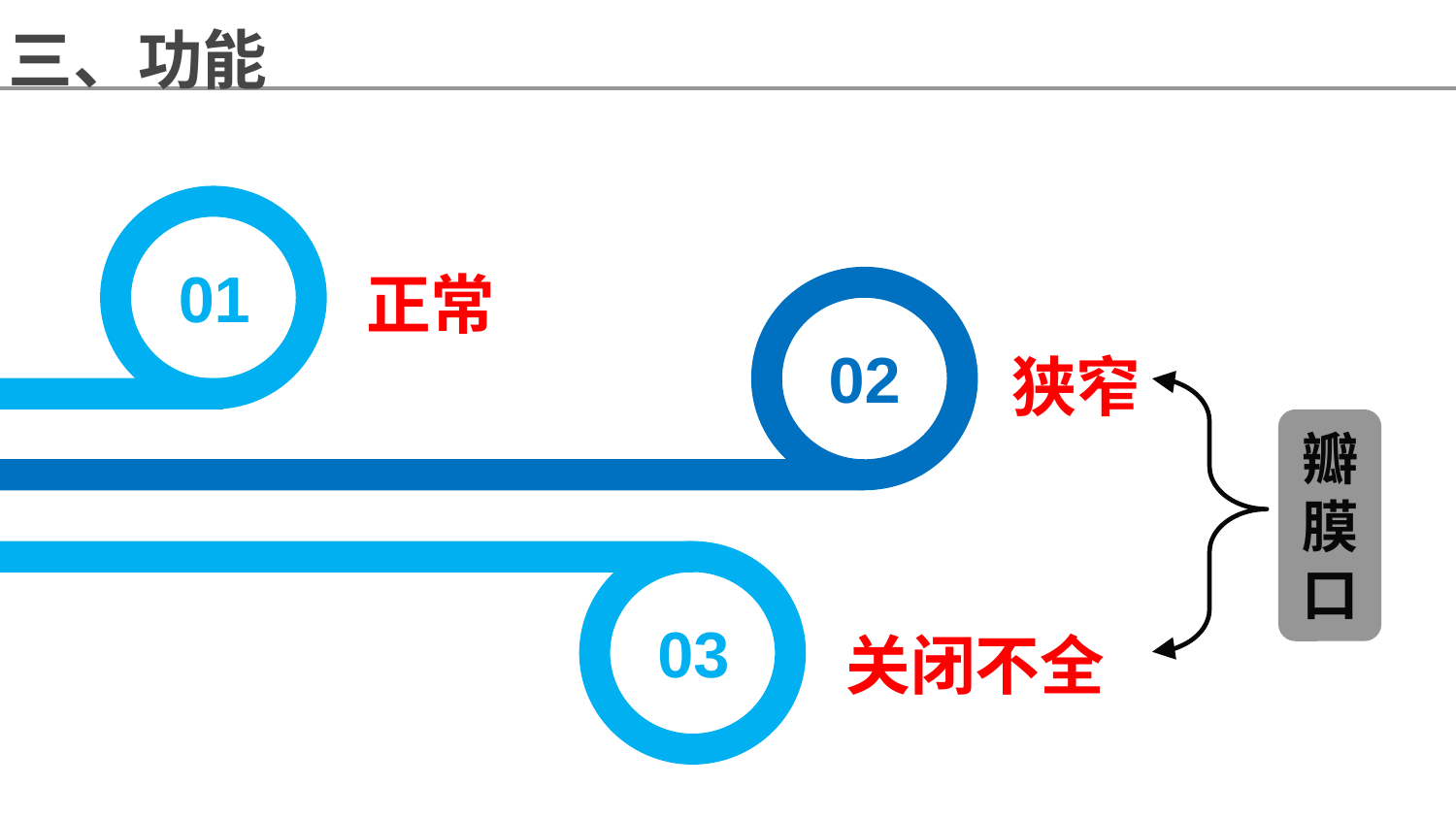

三、功能

01
正常

02
狭窄

瓣膜口

03
关闭不全